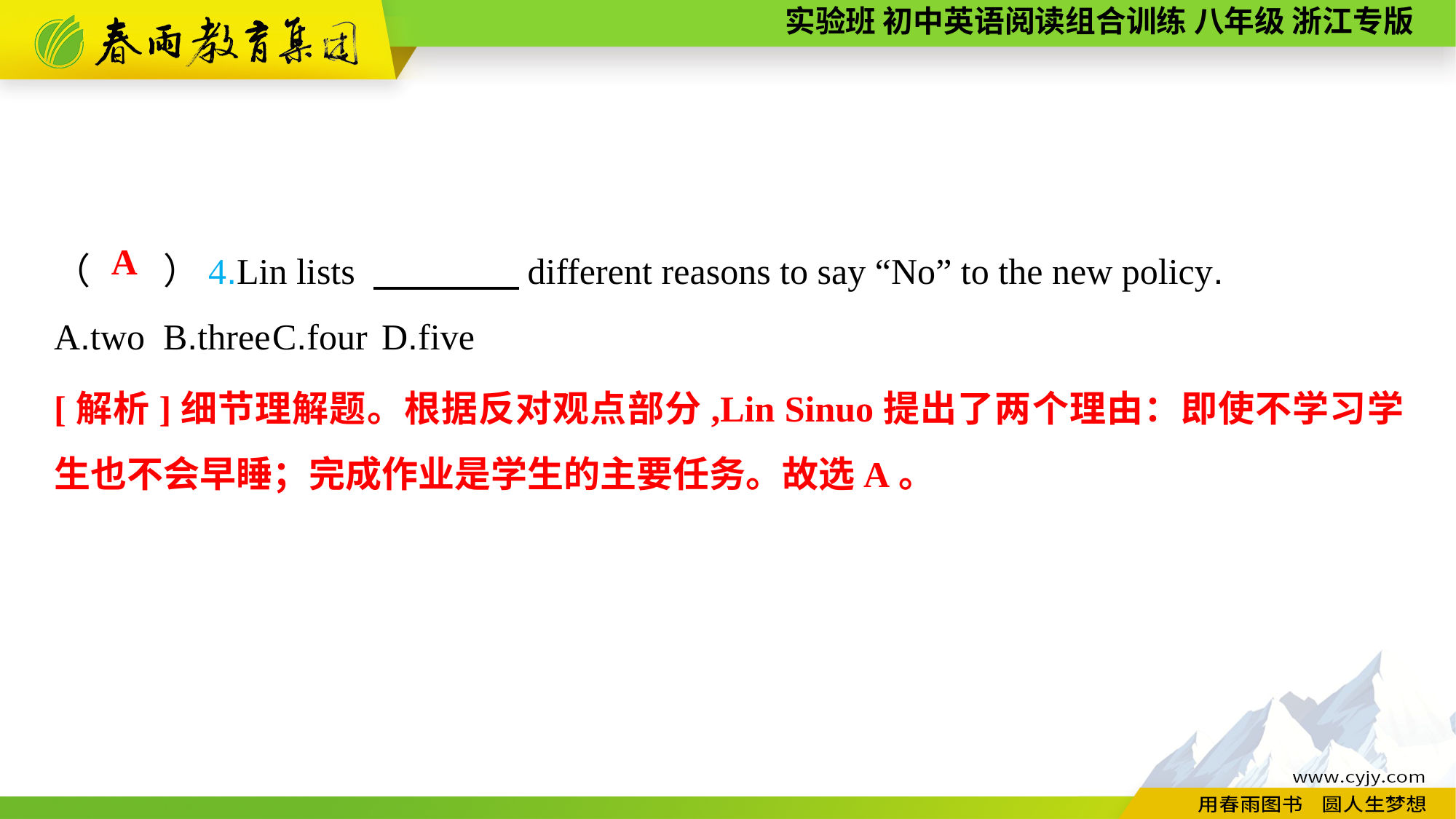

（　　）4.Lin lists 　　　　different reasons to say “No” to the new policy.
A.two	B.three	C.four	D.five
A
[解析]细节理解题。根据反对观点部分,Lin Sinuo提出了两个理由：即使不学习学生也不会早睡；完成作业是学生的主要任务。故选A。